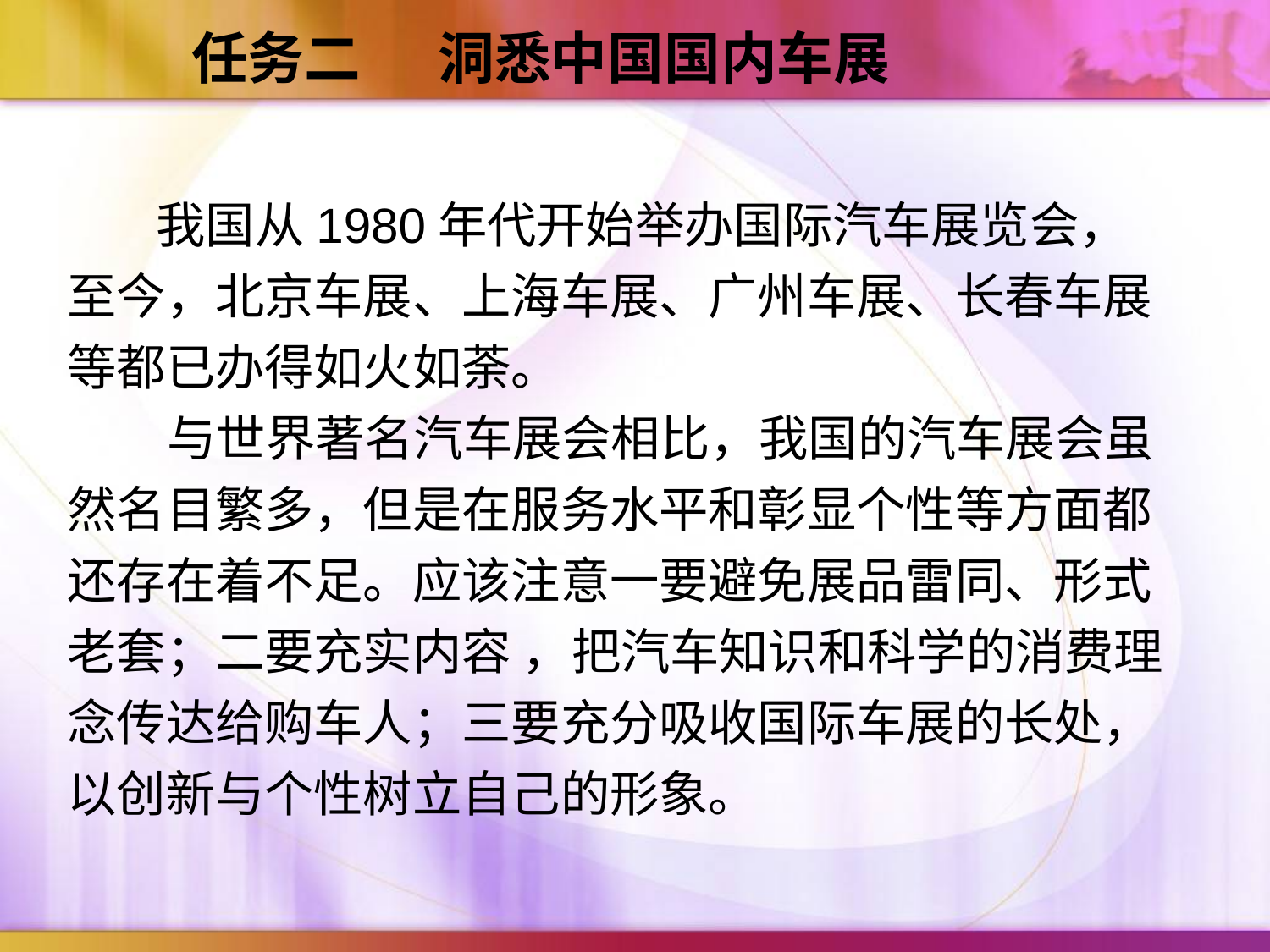

任务二      洞悉中国国内车展
       我国从1980年代开始举办国际汽车展览会，至今，北京车展、上海车展、广州车展、长春车展等都已办得如火如荼。
        与世界著名汽车展会相比，我国的汽车展会虽然名目繁多，但是在服务水平和彰显个性等方面都还存在着不足。应该注意一要避免展品雷同、形式老套；二要充实内容 ，把汽车知识和科学的消费理念传达给购车人；三要充分吸收国际车展的长处，以创新与个性树立自己的形象。